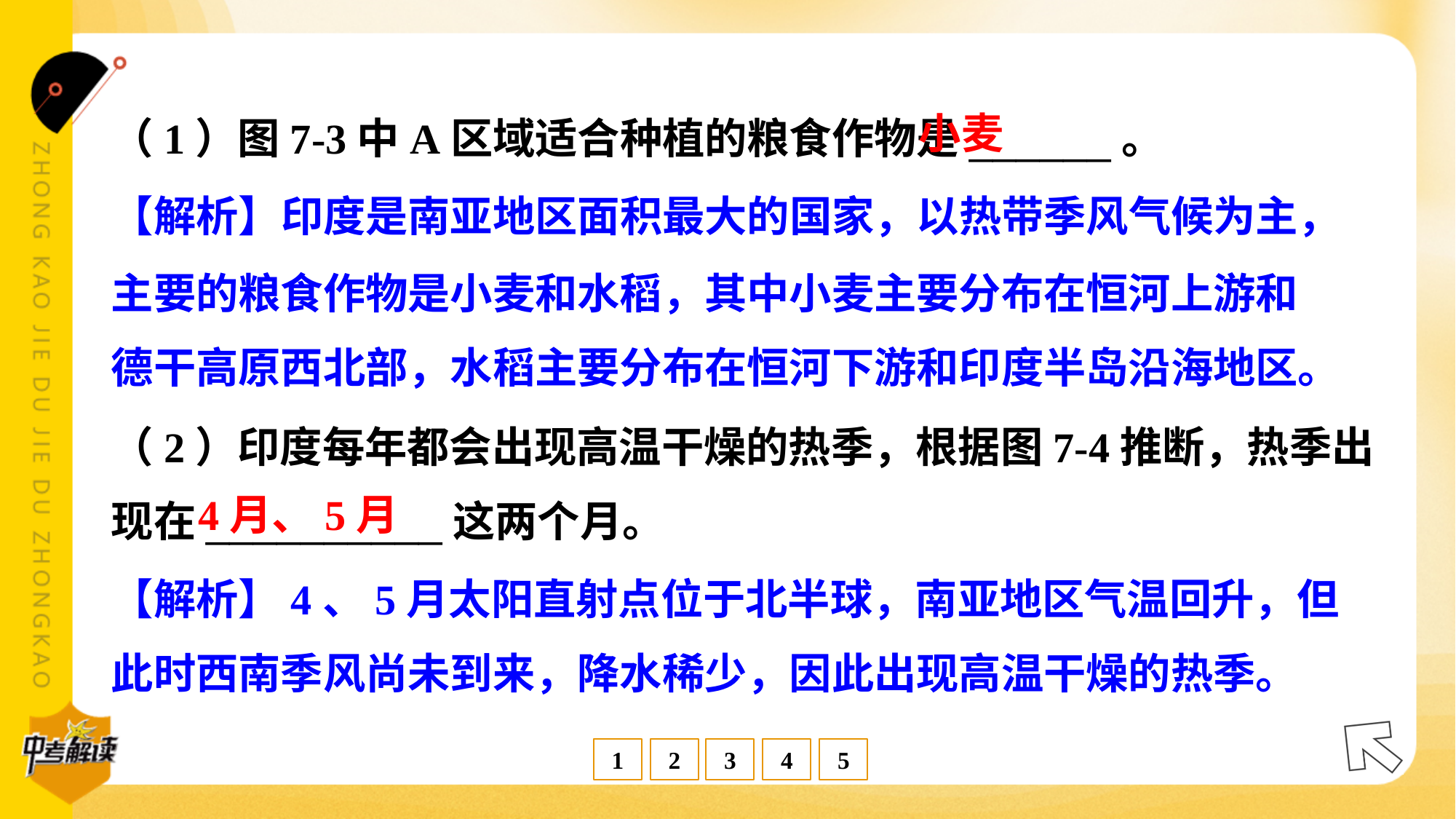

小麦
（1）图7-3中A区域适合种植的粮食作物是______。
【解析】印度是南亚地区面积最大的国家，以热带季风气候为主，
主要的粮食作物是小麦和水稻，其中小麦主要分布在恒河上游和
德干高原西北部，水稻主要分布在恒河下游和印度半岛沿海地区。
（2）印度每年都会出现高温干燥的热季，根据图7-4推断，热季出
现在__________这两个月。
4月、5月
【解析】4、5月太阳直射点位于北半球，南亚地区气温回升，但
此时西南季风尚未到来，降水稀少，因此出现高温干燥的热季。